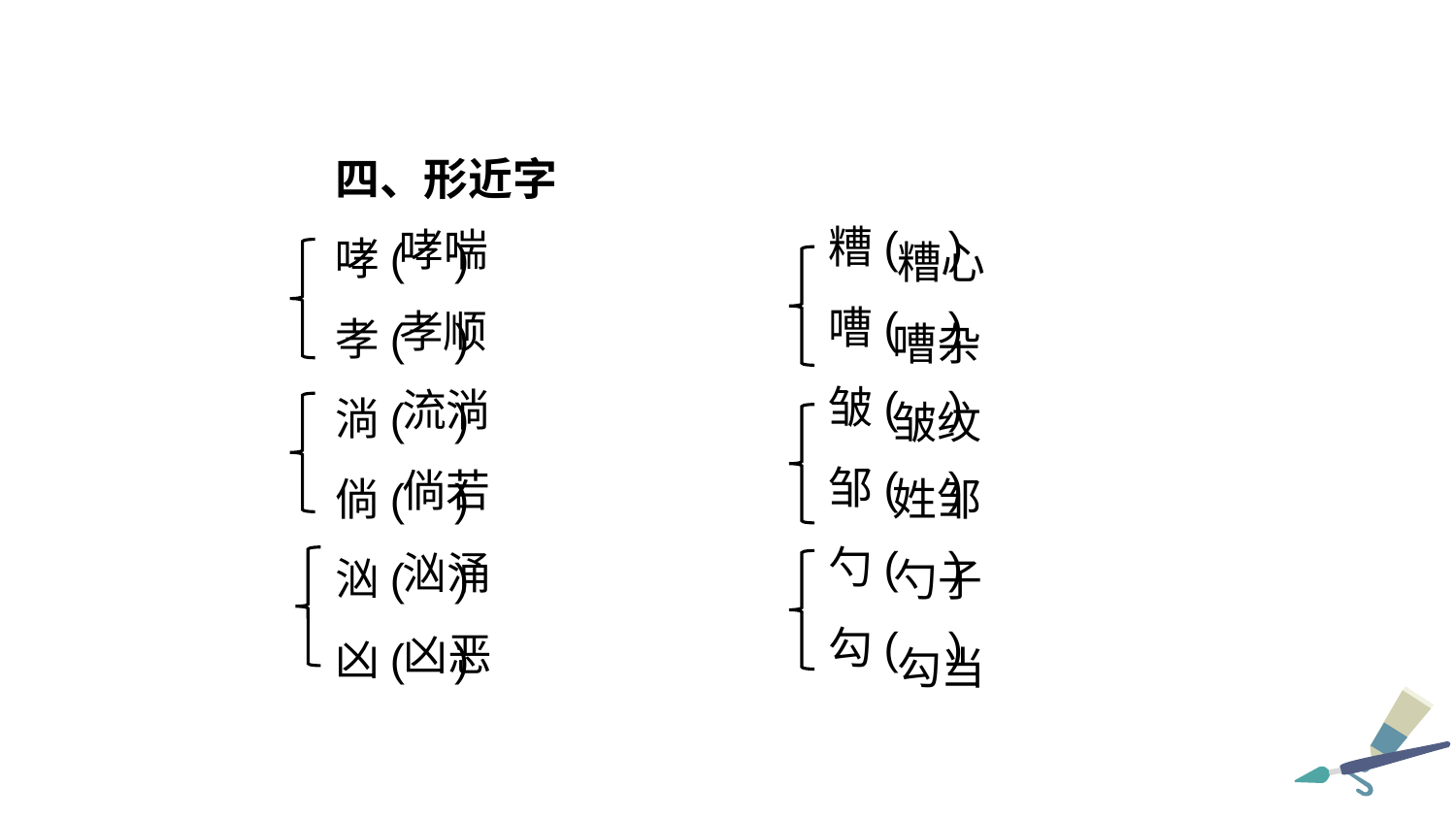

四、形近字
哮(    )
孝(    )
淌(    )
倘(    )
汹(    )
凶(    )

糟(    )
嘈(    )
皱(    )
邹(    )
勺(    )
勾(    )
哮喘
糟心

孝顺
嘈杂
流淌
皱纹

倘若
姓邹
汹涌
勺子

凶恶
勾当